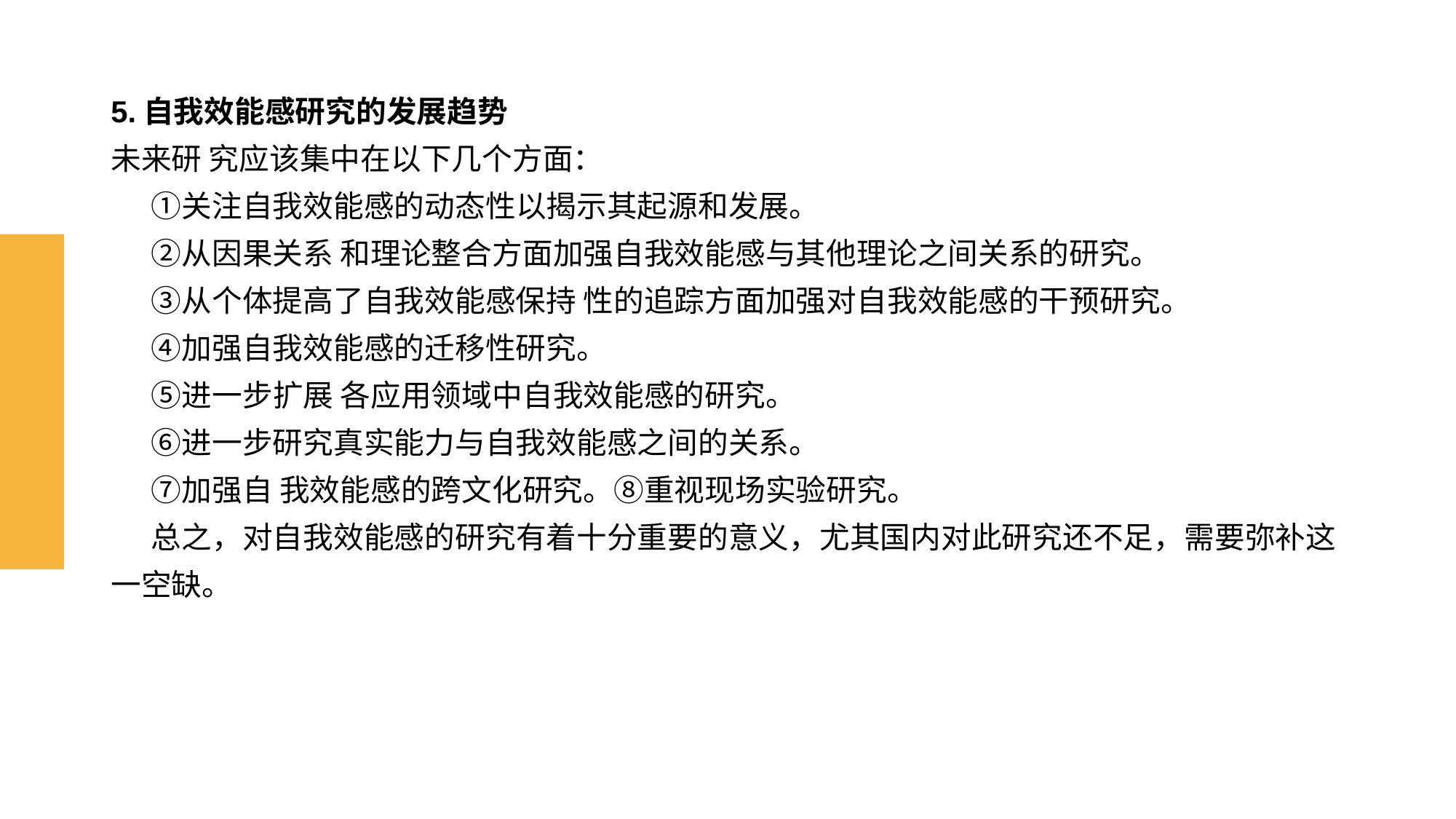

# 5.自我效能感研究的发展趋势 未来研 究应该集中在以下几个方面： ①关注自我效能感的动态性以揭示其起源和发展。 ②从因果关系 和理论整合方面加强自我效能感与其他理论之间关系的研究。 ③从个体提高了自我效能感保持 性的追踪方面加强对自我效能感的干预研究。 ④加强自我效能感的迁移性研究。 ⑤进一步扩展 各应用领域中自我效能感的研究。 ⑥进一步研究真实能力与自我效能感之间的关系。 ⑦加强自 我效能感的跨文化研究。⑧重视现场实验研究。 总之，对自我效能感的研究有着十分重要的意义，尤其国内对此研究还不足，需要弥补这一空缺。